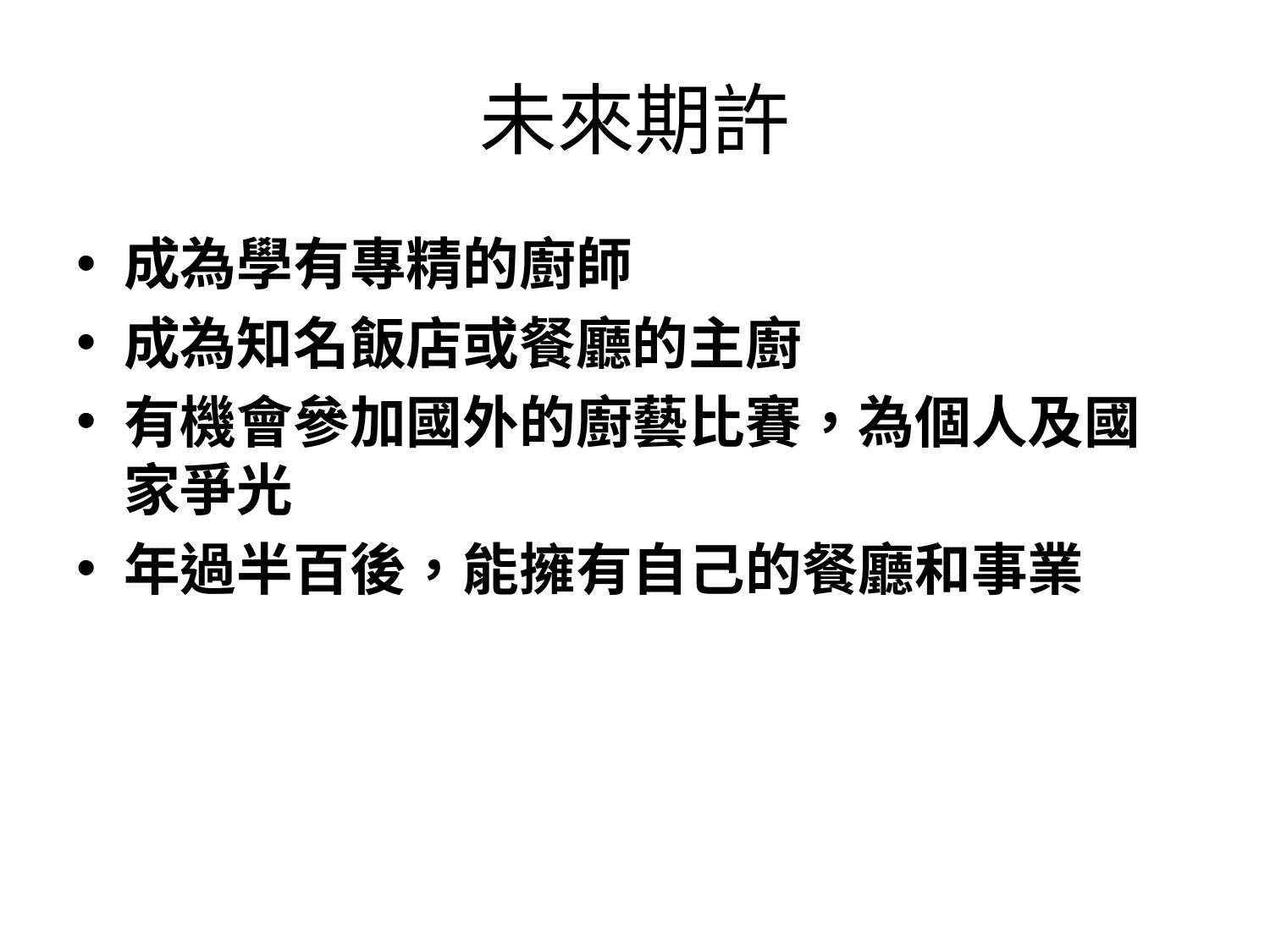

# 未來期許
成為學有專精的廚師
成為知名飯店或餐廳的主廚
有機會參加國外的廚藝比賽，為個人及國家爭光
年過半百後，能擁有自己的餐廳和事業